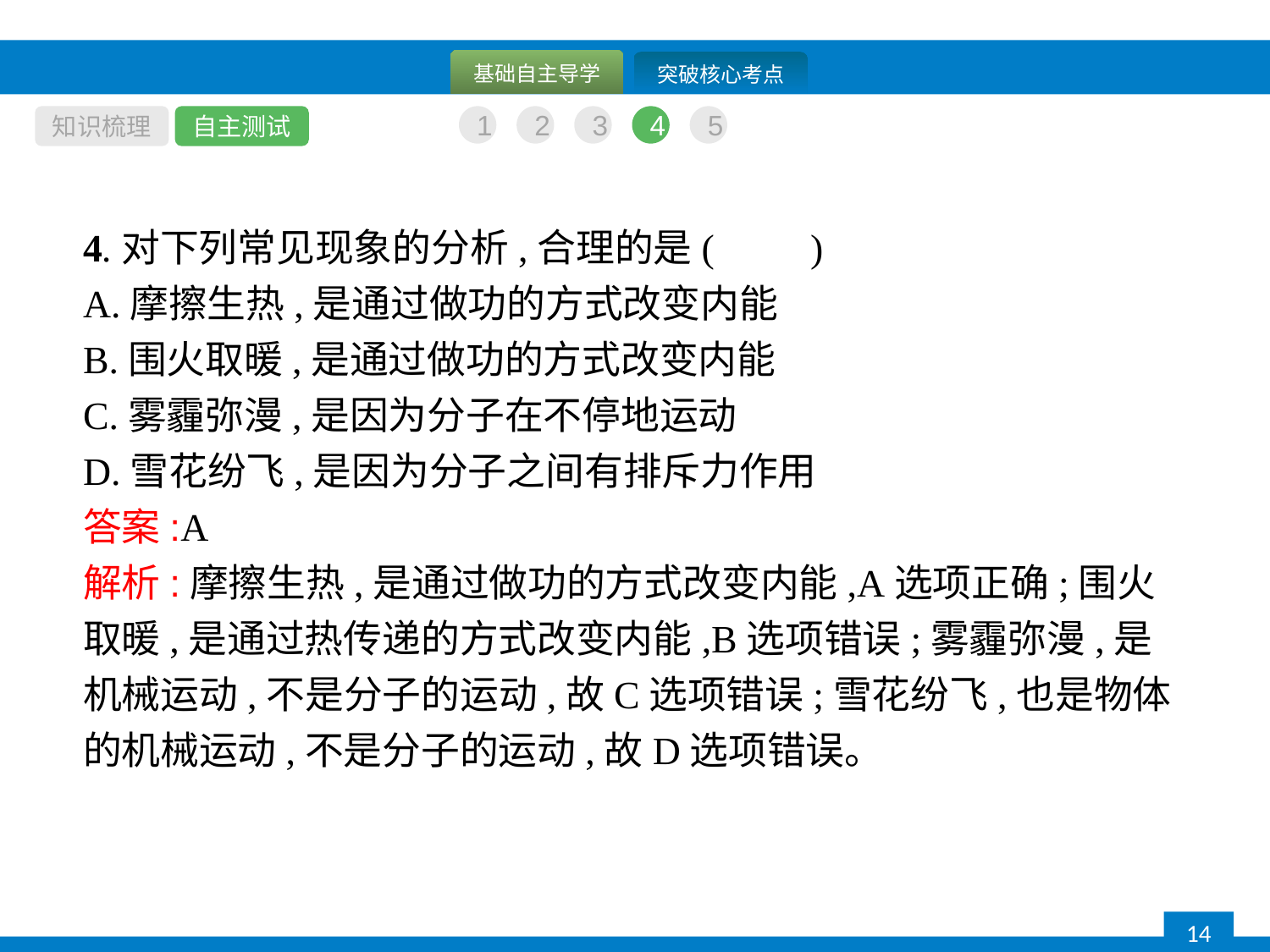

知识梳理
自主测试
1
2
3
4
5
4.对下列常见现象的分析,合理的是(　　)
A.摩擦生热,是通过做功的方式改变内能
B.围火取暖,是通过做功的方式改变内能
C.雾霾弥漫,是因为分子在不停地运动
D.雪花纷飞,是因为分子之间有排斥力作用
答案:A
解析:摩擦生热,是通过做功的方式改变内能,A选项正确;围火取暖,是通过热传递的方式改变内能,B选项错误;雾霾弥漫,是机械运动,不是分子的运动,故C选项错误;雪花纷飞,也是物体的机械运动,不是分子的运动,故D选项错误。